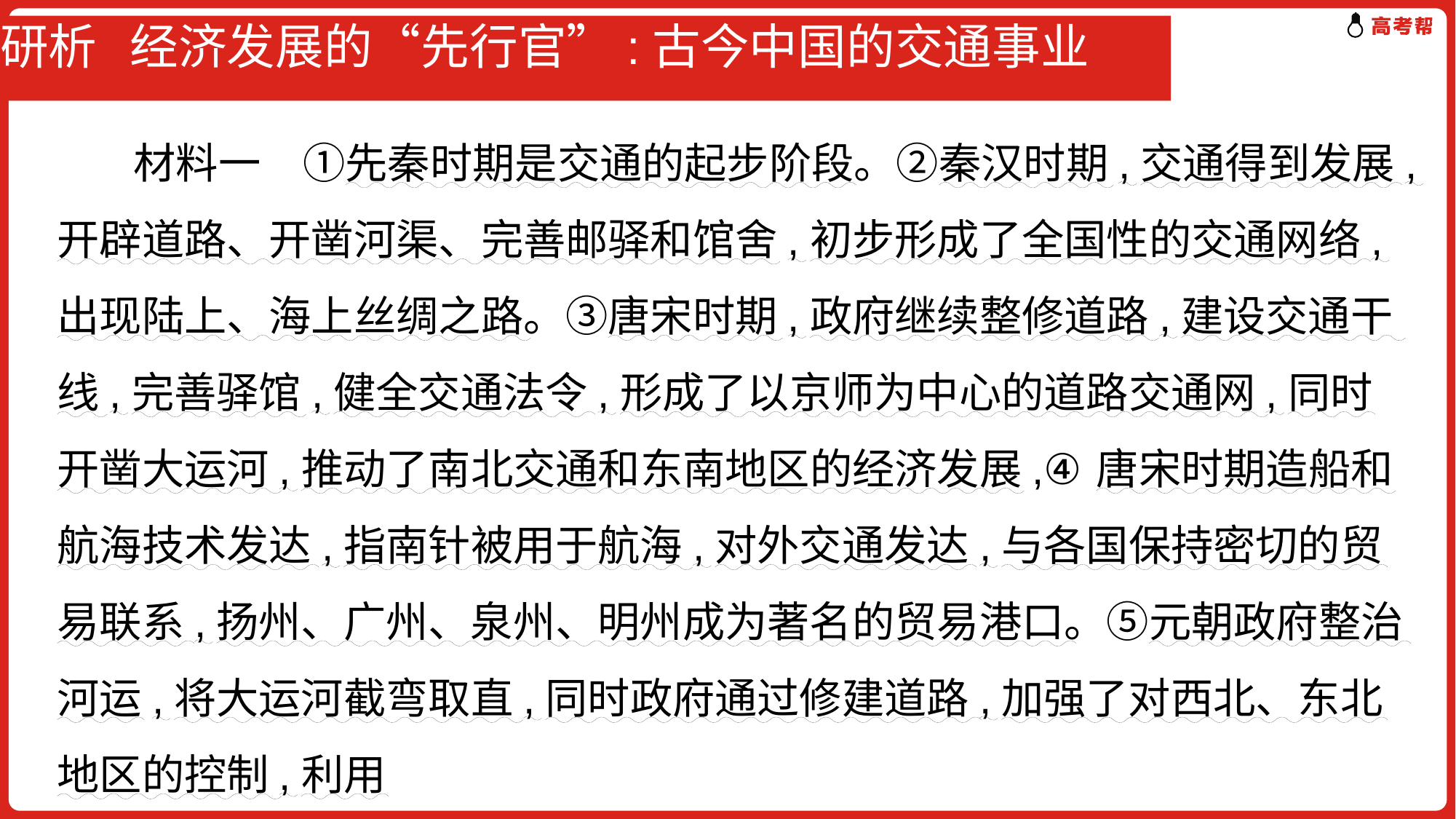

# 研析   经济发展的“先行官”:古今中国的交通事业
       材料一　①先秦时期是交通的起步阶段。②秦汉时期,交通得到发展,开辟道路、开凿河渠、完善邮驿和馆舍,初步形成了全国性的交通网络,出现陆上、海上丝绸之路。③唐宋时期,政府继续整修道路,建设交通干线,完善驿馆,健全交通法令,形成了以京师为中心的道路交通网,同时开凿大运河,推动了南北交通和东南地区的经济发展,④唐宋时期造船和航海技术发达,指南针被用于航海,对外交通发达,与各国保持密切的贸易联系,扬州、广州、泉州、明州成为著名的贸易港口。⑤元朝政府整治河运,将大运河截弯取直,同时政府通过修建道路,加强了对西北、东北地区的控制,利用